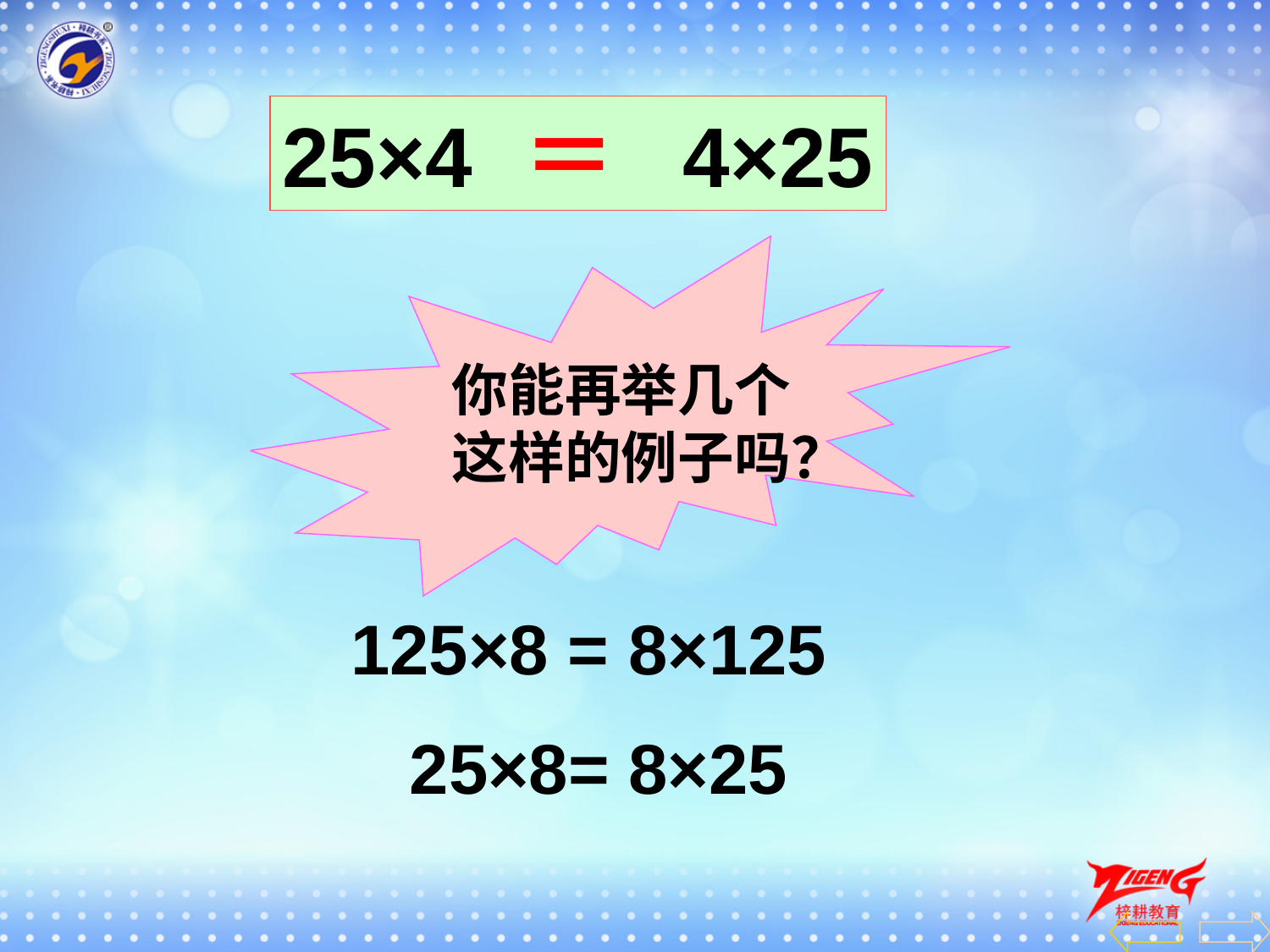

＝
25×4　　4×25
你能再举几个
这样的例子吗？
125×8 = 8×125
25×8= 8×25